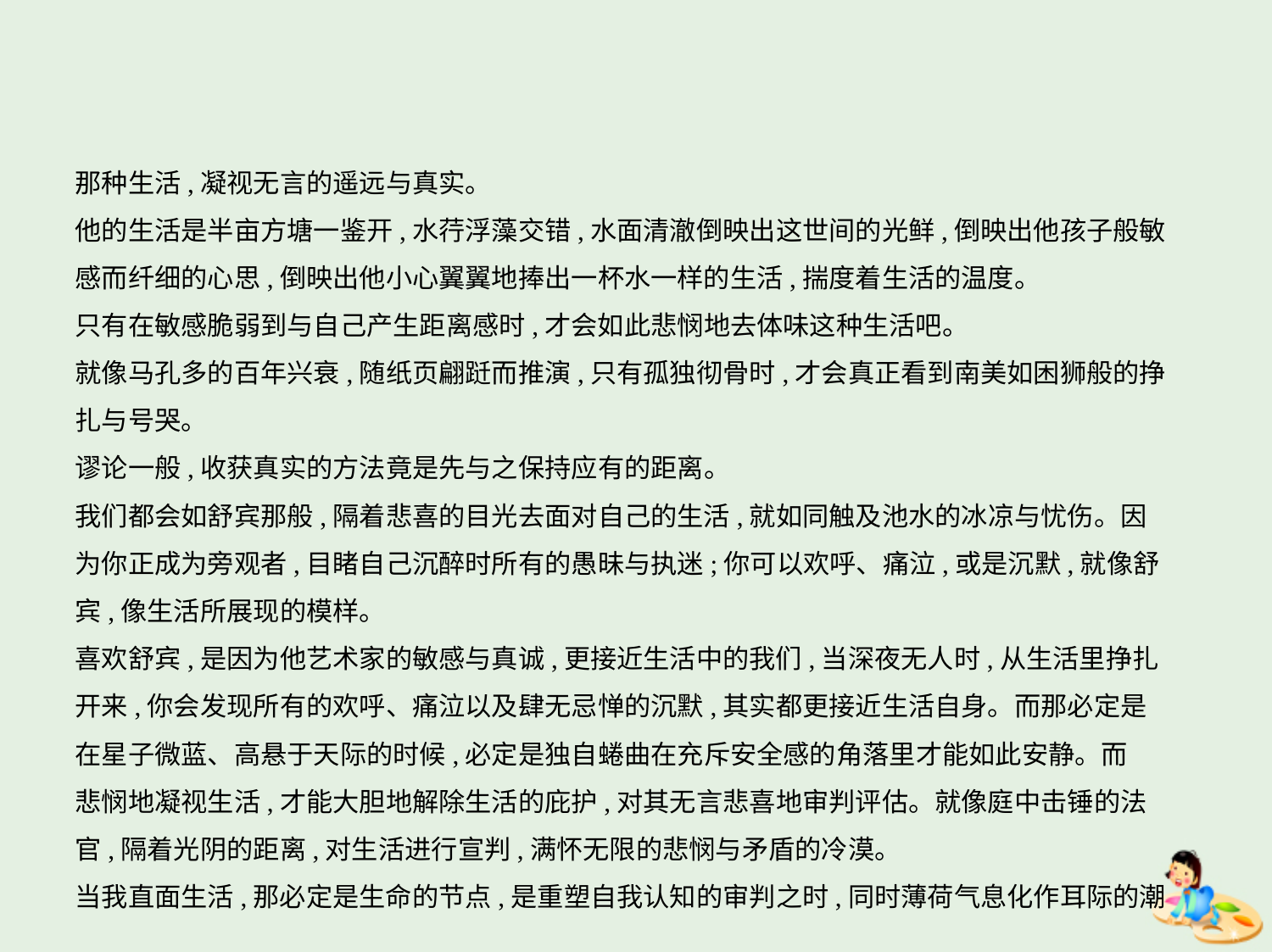

那种生活,凝视无言的遥远与真实。
他的生活是半亩方塘一鉴开,水荇浮藻交错,水面清澈倒映出这世间的光鲜,倒映出他孩子般敏
感而纤细的心思,倒映出他小心翼翼地捧出一杯水一样的生活,揣度着生活的温度。
只有在敏感脆弱到与自己产生距离感时,才会如此悲悯地去体味这种生活吧。
就像马孔多的百年兴衰,随纸页翩跹而推演,只有孤独彻骨时,才会真正看到南美如困狮般的挣
扎与号哭。
谬论一般,收获真实的方法竟是先与之保持应有的距离。
我们都会如舒宾那般,隔着悲喜的目光去面对自己的生活,就如同触及池水的冰凉与忧伤。因
为你正成为旁观者,目睹自己沉醉时所有的愚昧与执迷;你可以欢呼、痛泣,或是沉默,就像舒
宾,像生活所展现的模样。
喜欢舒宾,是因为他艺术家的敏感与真诚,更接近生活中的我们,当深夜无人时,从生活里挣扎
开来,你会发现所有的欢呼、痛泣以及肆无忌惮的沉默,其实都更接近生活自身。而那必定是
在星子微蓝、高悬于天际的时候,必定是独自蜷曲在充斥安全感的角落里才能如此安静。而
悲悯地凝视生活,才能大胆地解除生活的庇护,对其无言悲喜地审判评估。就像庭中击锤的法
官,隔着光阴的距离,对生活进行宣判,满怀无限的悲悯与矛盾的冷漠。
当我直面生活,那必定是生命的节点,是重塑自我认知的审判之时,同时薄荷气息化作耳际的潮